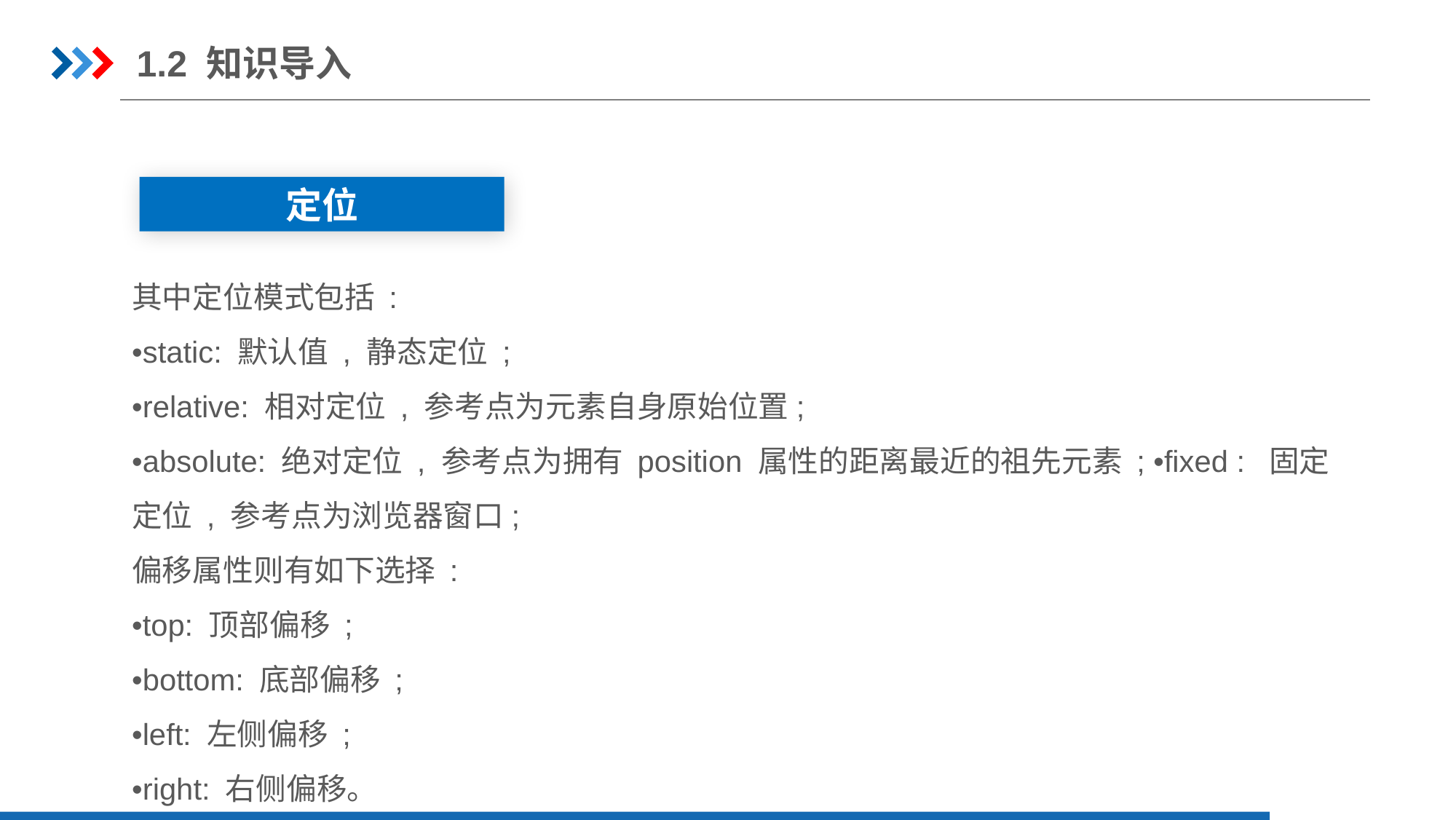

1.2 知识导入
定位
其中定位模式包括 :
•static: 默认值 , 静态定位 ;
•relative: 相对定位 , 参考点为元素自身原始位置;
•absolute: 绝对定位 , 参考点为拥有 position 属性的距离最近的祖先元素 ; •fixed :  固定定位 , 参考点为浏览器窗口;
偏移属性则有如下选择 :
•top: 顶部偏移 ;
•bottom: 底部偏移 ;
•left: 左侧偏移 ;
•right: 右侧偏移。